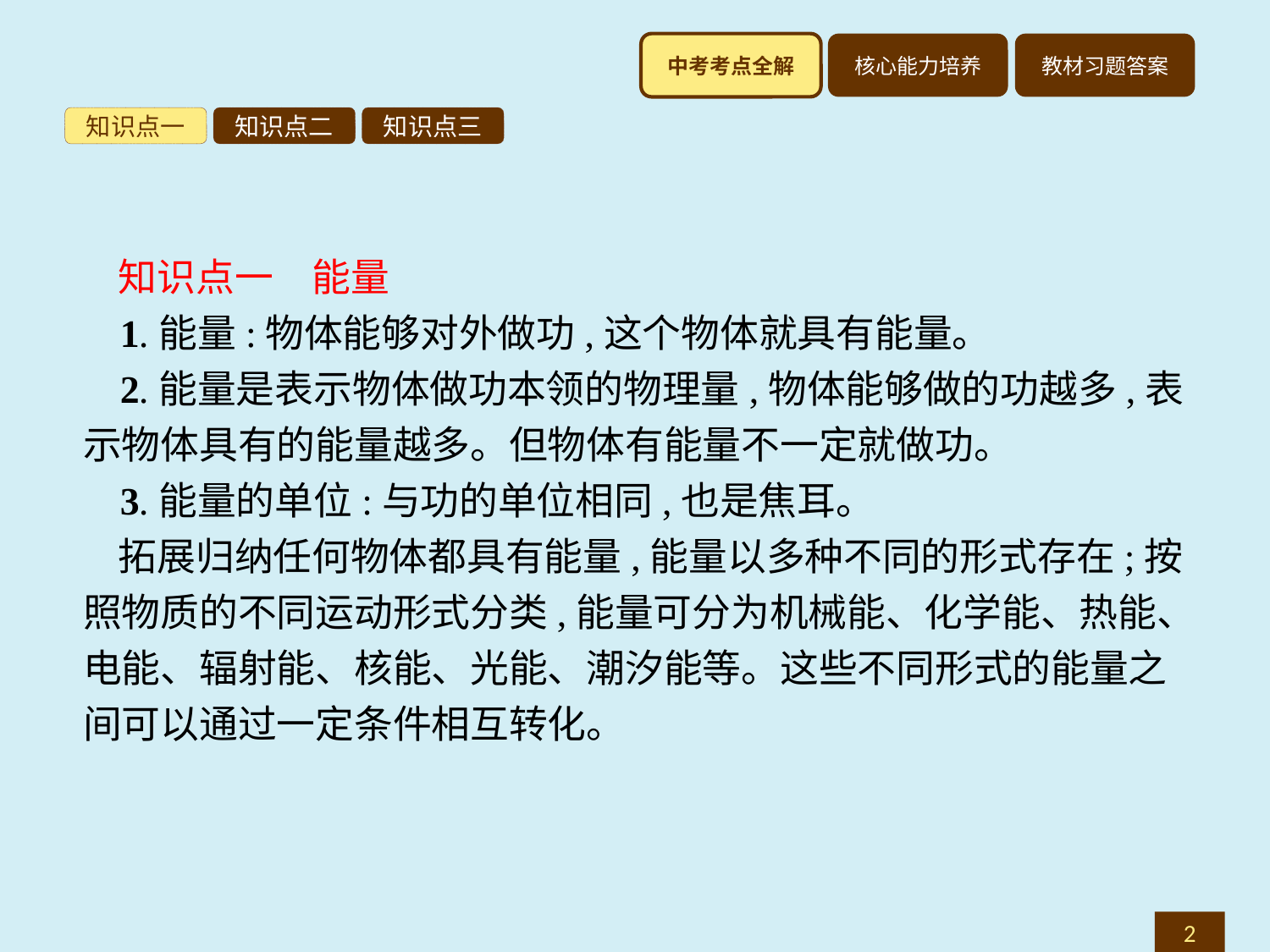

知识点一
知识点二
知识点三
知识点一　能量
1.能量:物体能够对外做功,这个物体就具有能量。
2.能量是表示物体做功本领的物理量,物体能够做的功越多,表示物体具有的能量越多。但物体有能量不一定就做功。
3.能量的单位:与功的单位相同,也是焦耳。
拓展归纳任何物体都具有能量,能量以多种不同的形式存在;按照物质的不同运动形式分类,能量可分为机械能、化学能、热能、电能、辐射能、核能、光能、潮汐能等。这些不同形式的能量之间可以通过一定条件相互转化。